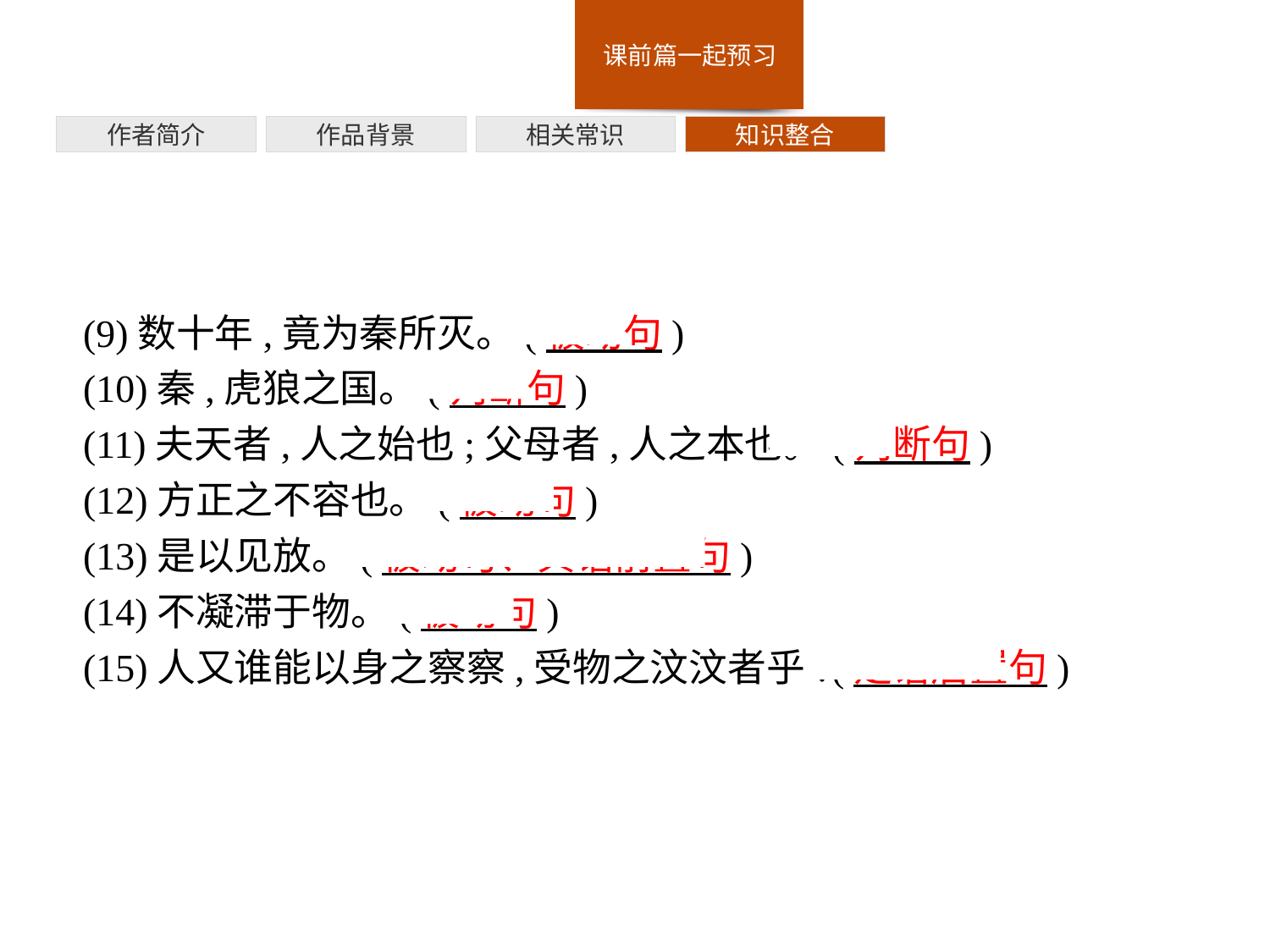

作者简介
作品背景
相关常识
知识整合
(9)数十年,竟为秦所灭。(被动句)
(10)秦,虎狼之国。(判断句)
(11)夫天者,人之始也;父母者,人之本也。(判断句)
(12)方正之不容也。(被动句)
(13)是以见放。(被动句、宾语前置句)
(14)不凝滞于物。(被动句)
(15)人又谁能以身之察察,受物之汶汶者乎?(定语后置句)